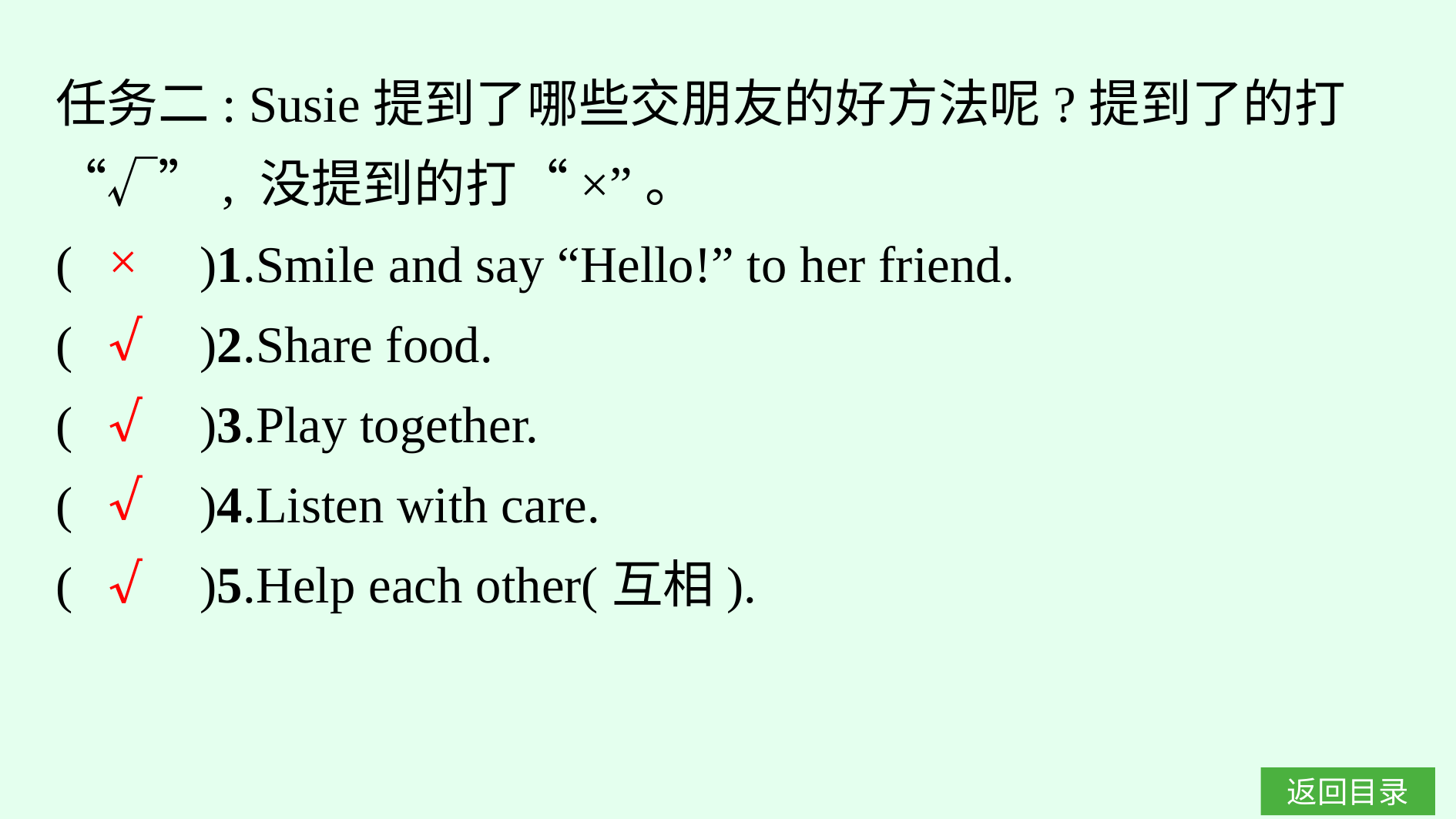

任务二: Susie提到了哪些交朋友的好方法呢?提到了的打“√”, 没提到的打“×”。
(　　)1.Smile and say “Hello!” to her friend.
(　　)2.Share food.
(　　)3.Play together.
(　　)4.Listen with care.
(　　)5.Help each other(互相).
×
√
√
√
√